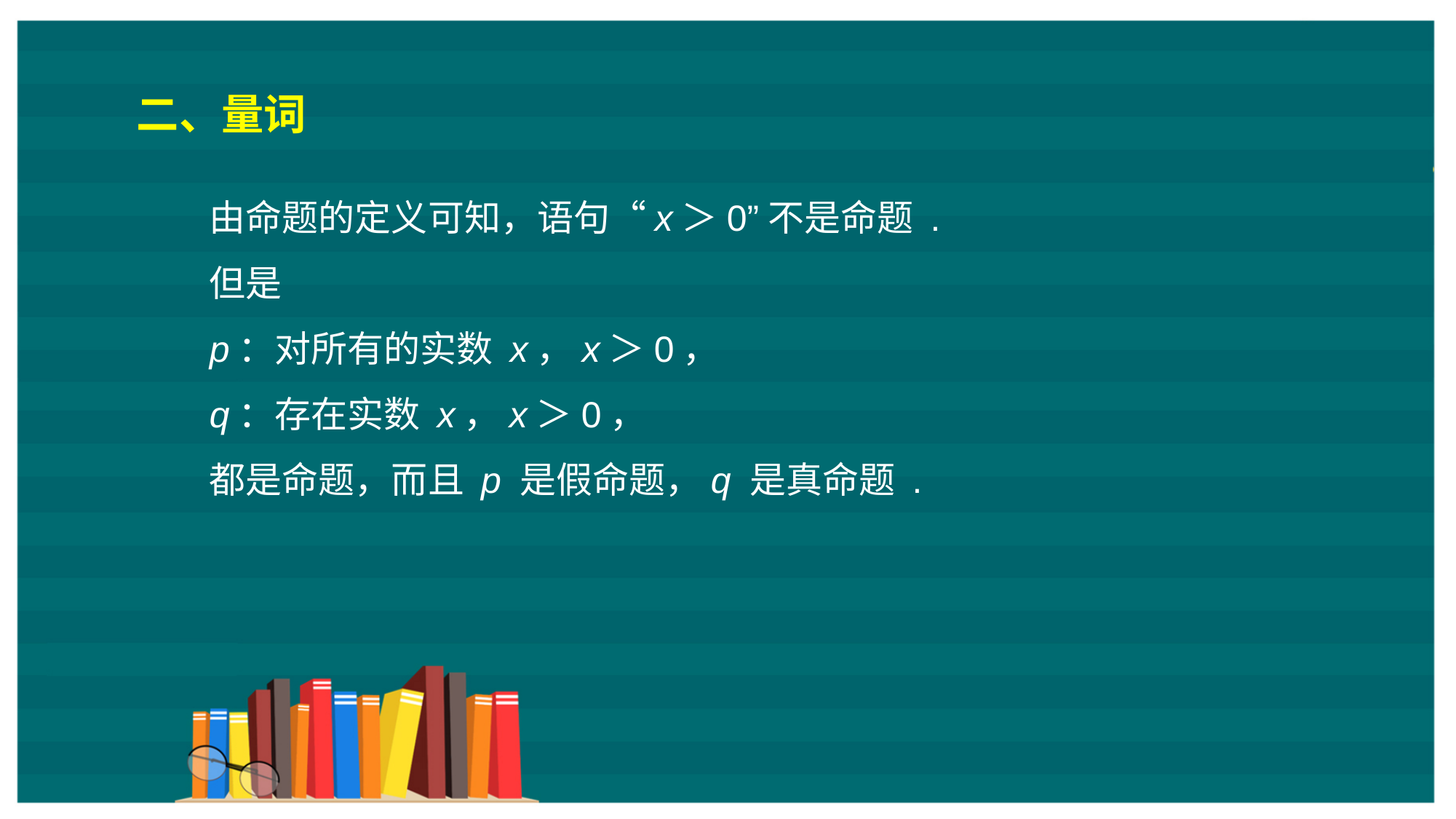

二、量词
由命题的定义可知，语句“x＞0”不是命题 .
但是
p：对所有的实数 x，x＞0，
q：存在实数 x，x＞0，
都是命题，而且 p 是假命题，q 是真命题 .